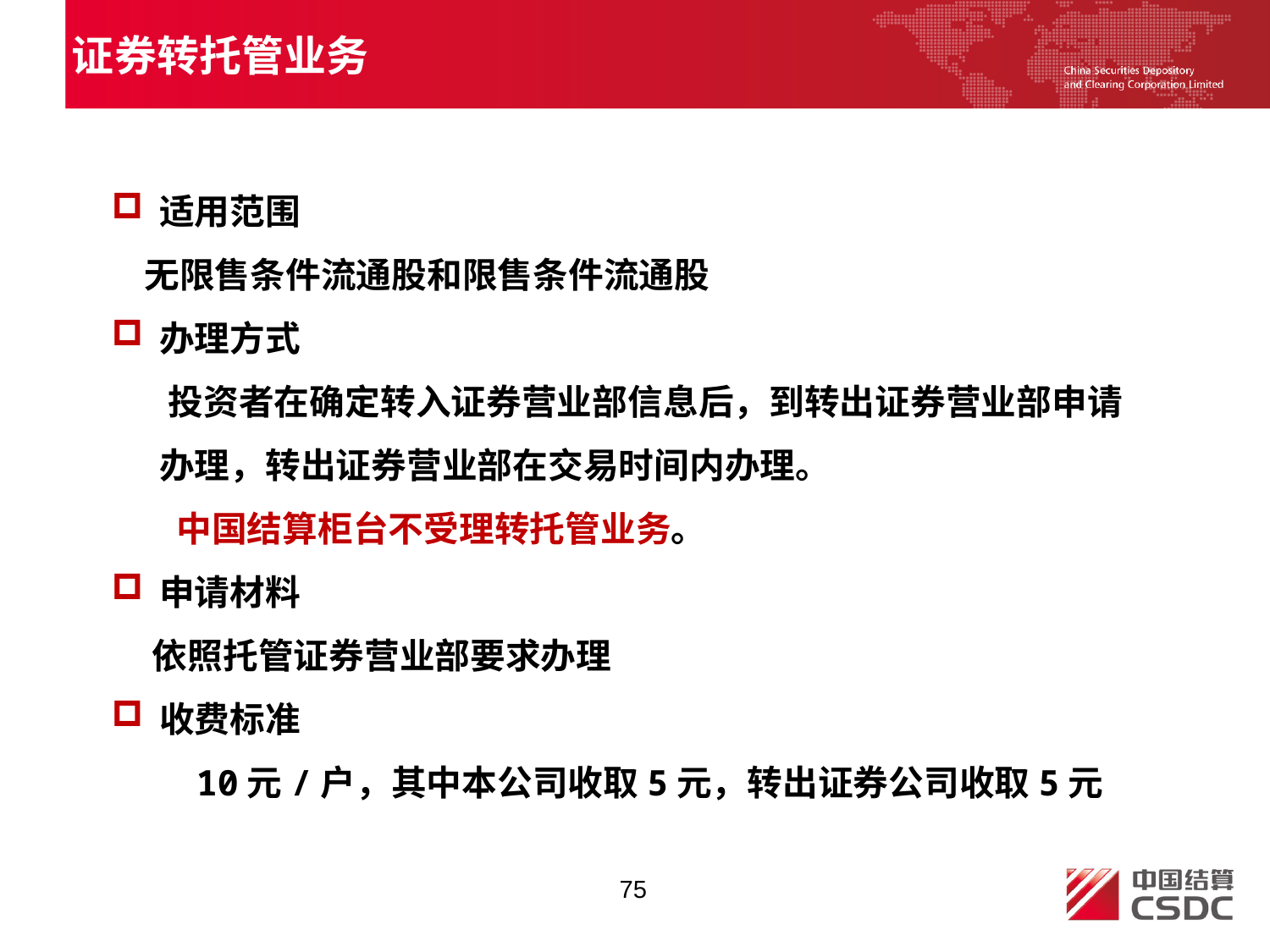

证券转托管业务
适用范围
   无限售条件流通股和限售条件流通股
办理方式
      投资者在确定转入证券营业部信息后，到转出证券营业部申请办理，转出证券营业部在交易时间内办理。
       中国结算柜台不受理转托管业务。
申请材料
    依照托管证券营业部要求办理
收费标准
    10元/户，其中本公司收取5元，转出证券公司收取5元
75